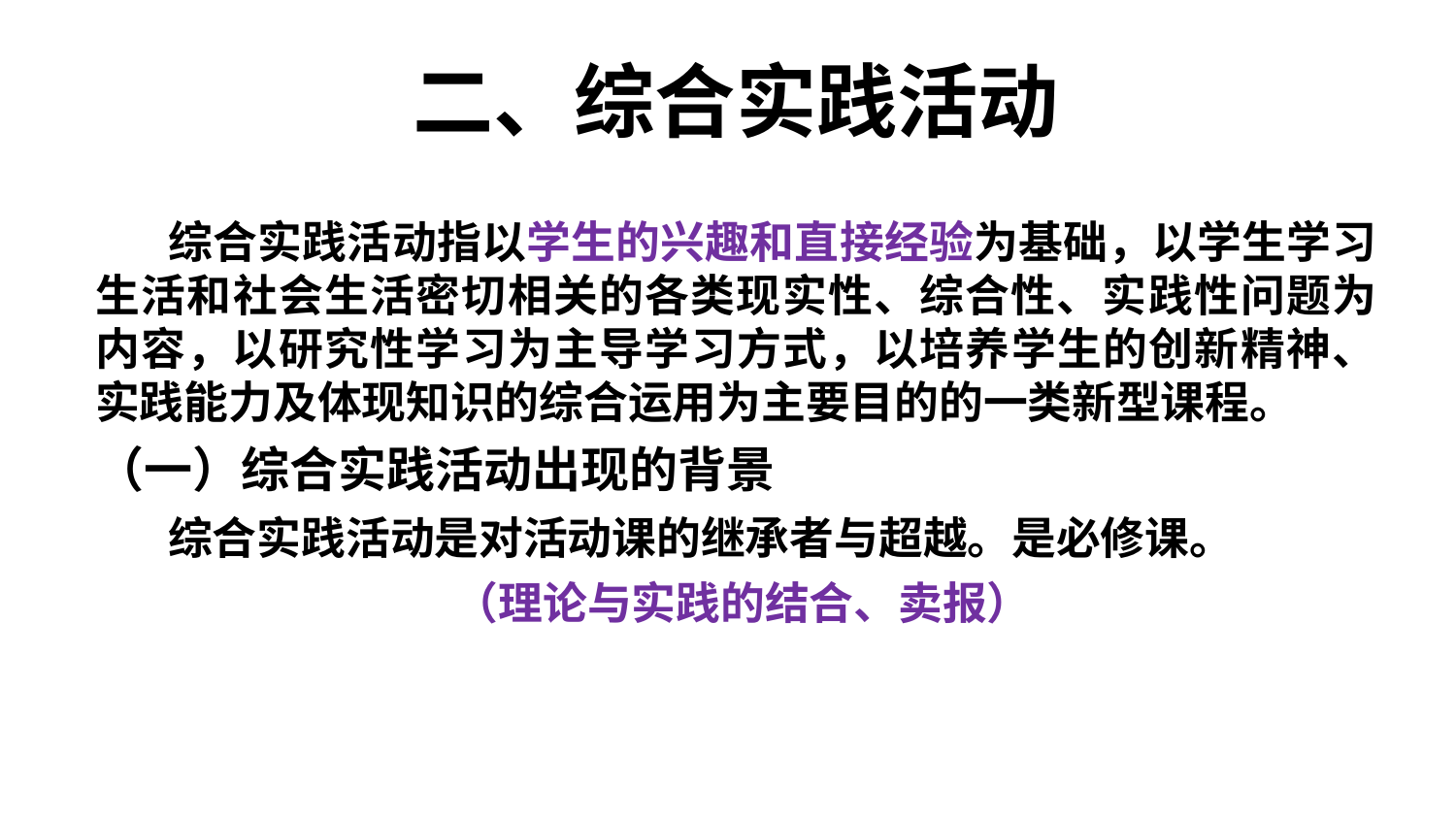

# 二、综合实践活动
综合实践活动指以学生的兴趣和直接经验为基础，以学生学习生活和社会生活密切相关的各类现实性、综合性、实践性问题为内容，以研究性学习为主导学习方式，以培养学生的创新精神、实践能力及体现知识的综合运用为主要目的的一类新型课程。
（一）综合实践活动出现的背景
综合实践活动是对活动课的继承者与超越。是必修课。
                           （理论与实践的结合、卖报）